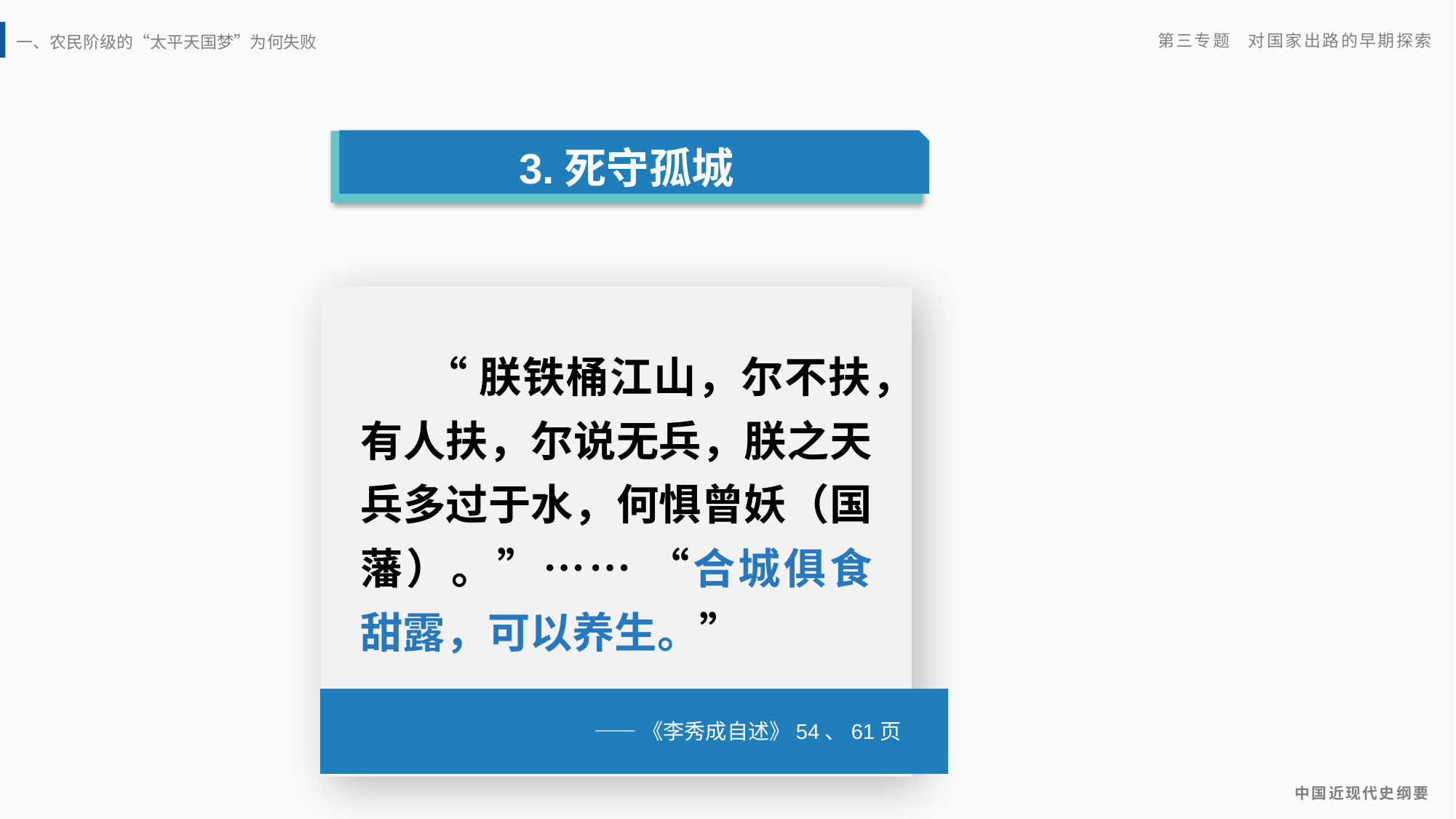

3.死守孤城

“朕铁桶江山，尔不扶，有人扶，尔说无兵，朕之天兵多过于水，何惧曾妖（国藩）。”…… “合城俱食甜露，可以养生。”

——《李秀成自述》54、61页